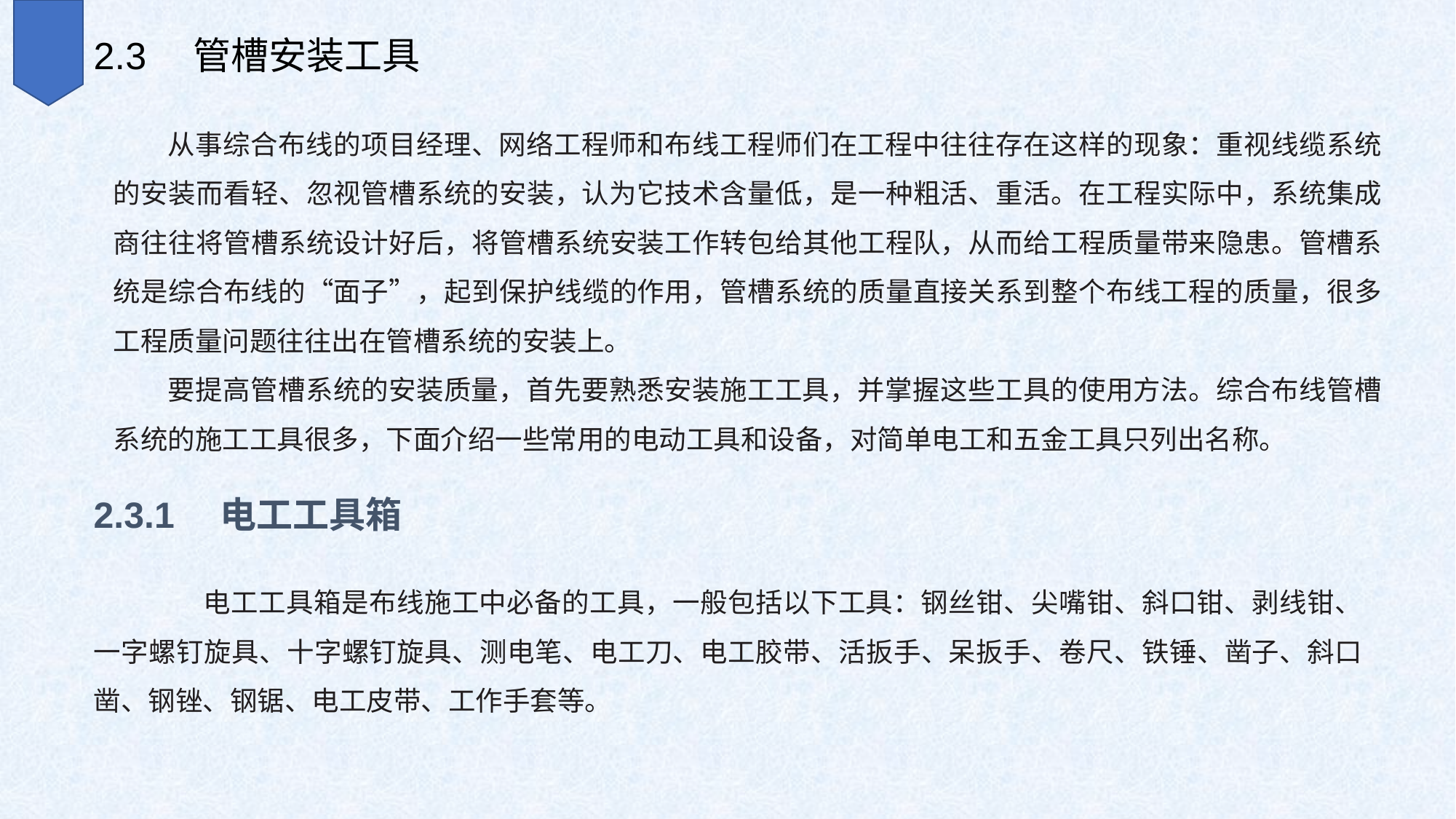

2.3　管槽安装工具
从事综合布线的项目经理、网络工程师和布线工程师们在工程中往往存在这样的现象：重视线缆系统的安装而看轻、忽视管槽系统的安装，认为它技术含量低，是一种粗活、重活。在工程实际中，系统集成商往往将管槽系统设计好后，将管槽系统安装工作转包给其他工程队，从而给工程质量带来隐患。管槽系统是综合布线的“面子”，起到保护线缆的作用，管槽系统的质量直接关系到整个布线工程的质量，很多工程质量问题往往出在管槽系统的安装上。
要提高管槽系统的安装质量，首先要熟悉安装施工工具，并掌握这些工具的使用方法。综合布线管槽系统的施工工具很多，下面介绍一些常用的电动工具和设备，对简单电工和五金工具只列出名称。
2.3.1　电工工具箱
　　电工工具箱是布线施工中必备的工具，一般包括以下工具：钢丝钳、尖嘴钳、斜口钳、剥线钳、一字螺钉旋具、十字螺钉旋具、测电笔、电工刀、电工胶带、活扳手、呆扳手、卷尺、铁锤、凿子、斜口凿、钢锉、钢锯、电工皮带、工作手套等。